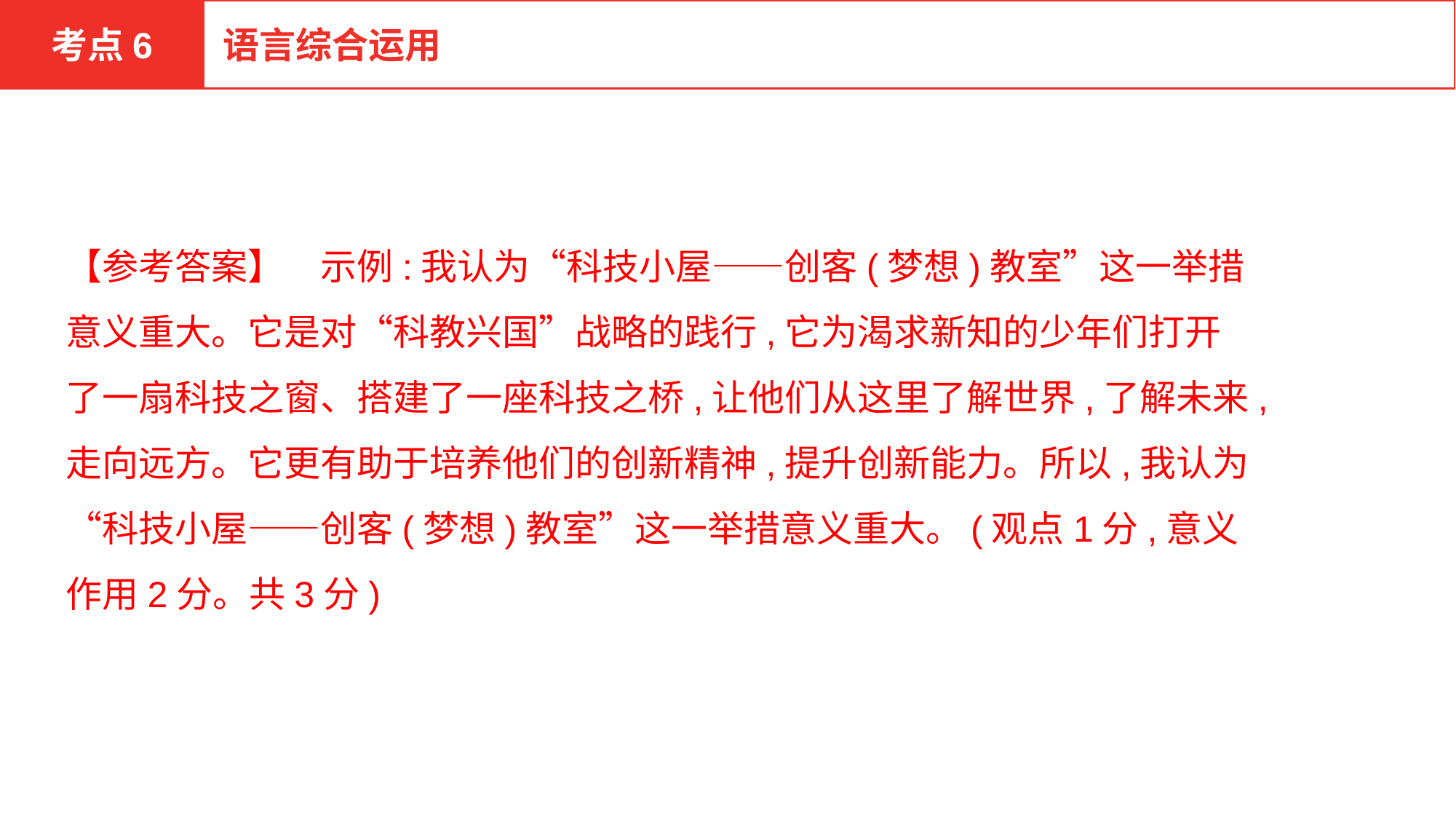

考点6
语言综合运用
【参考答案】　示例:我认为“科技小屋——创客(梦想)教室”这一举措意义重大。它是对“科教兴国”战略的践行,它为渴求新知的少年们打开了一扇科技之窗、搭建了一座科技之桥,让他们从这里了解世界,了解未来,走向远方。它更有助于培养他们的创新精神,提升创新能力。所以,我认为“科技小屋——创客(梦想)教室”这一举措意义重大。(观点1分,意义作用2分。共3分)